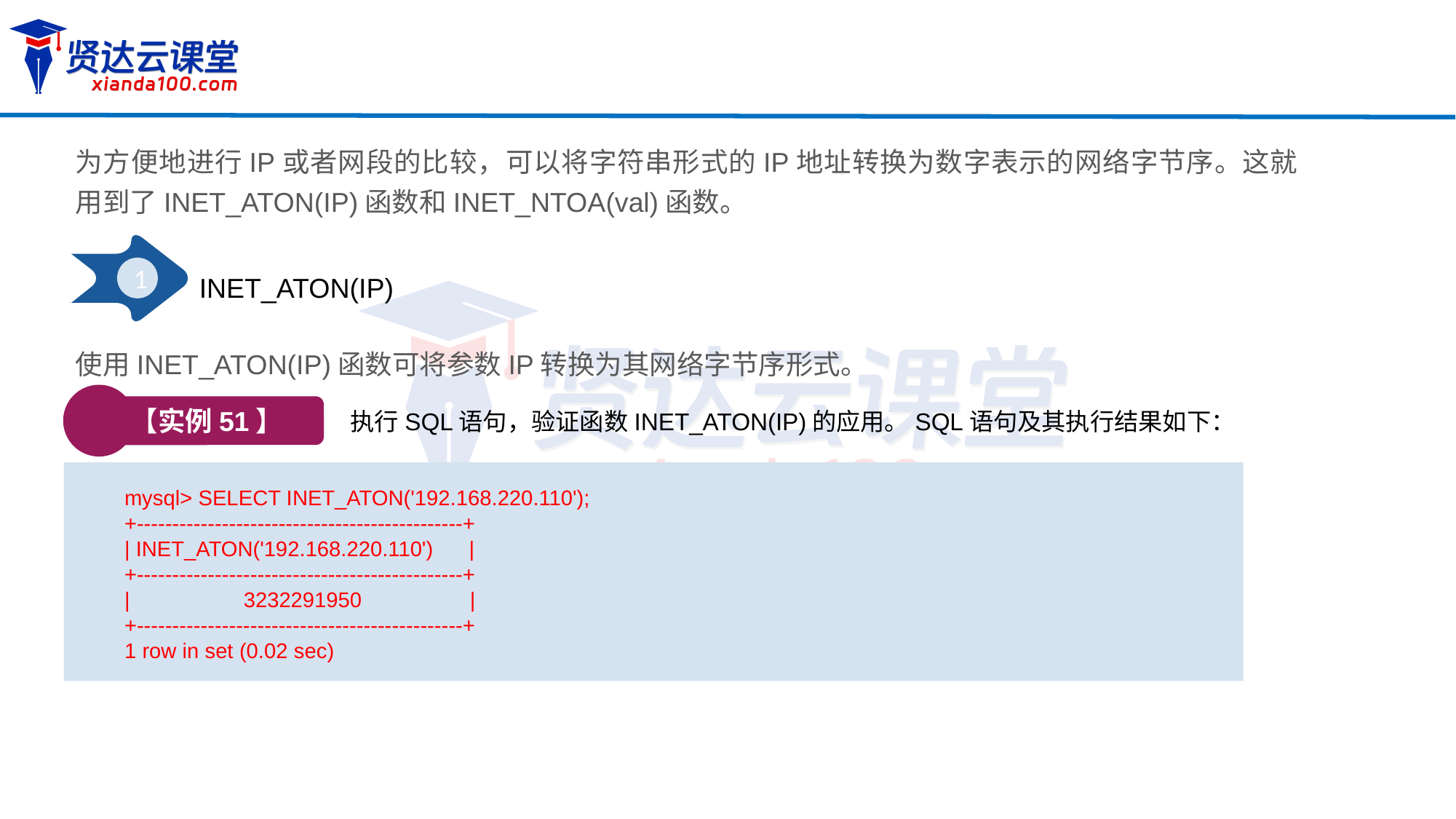

为方便地进行IP或者网段的比较，可以将字符串形式的IP地址转换为数字表示的网络字节序。这就用到了INET_ATON(IP)函数和INET_NTOA(val)函数。

1
INET_ATON(IP)
使用INET_ATON(IP)函数可将参数IP转换为其网络字节序形式。

【实例51】
执行SQL语句，验证函数INET_ATON(IP)的应用。SQL语句及其执行结果如下：

mysql> SELECT INET_ATON('192.168.220.110');
+----------------------------------------------+
| INET_ATON('192.168.220.110')      |
+----------------------------------------------+
|                   3232291950 	   |
+----------------------------------------------+
1 row in set (0.02 sec)